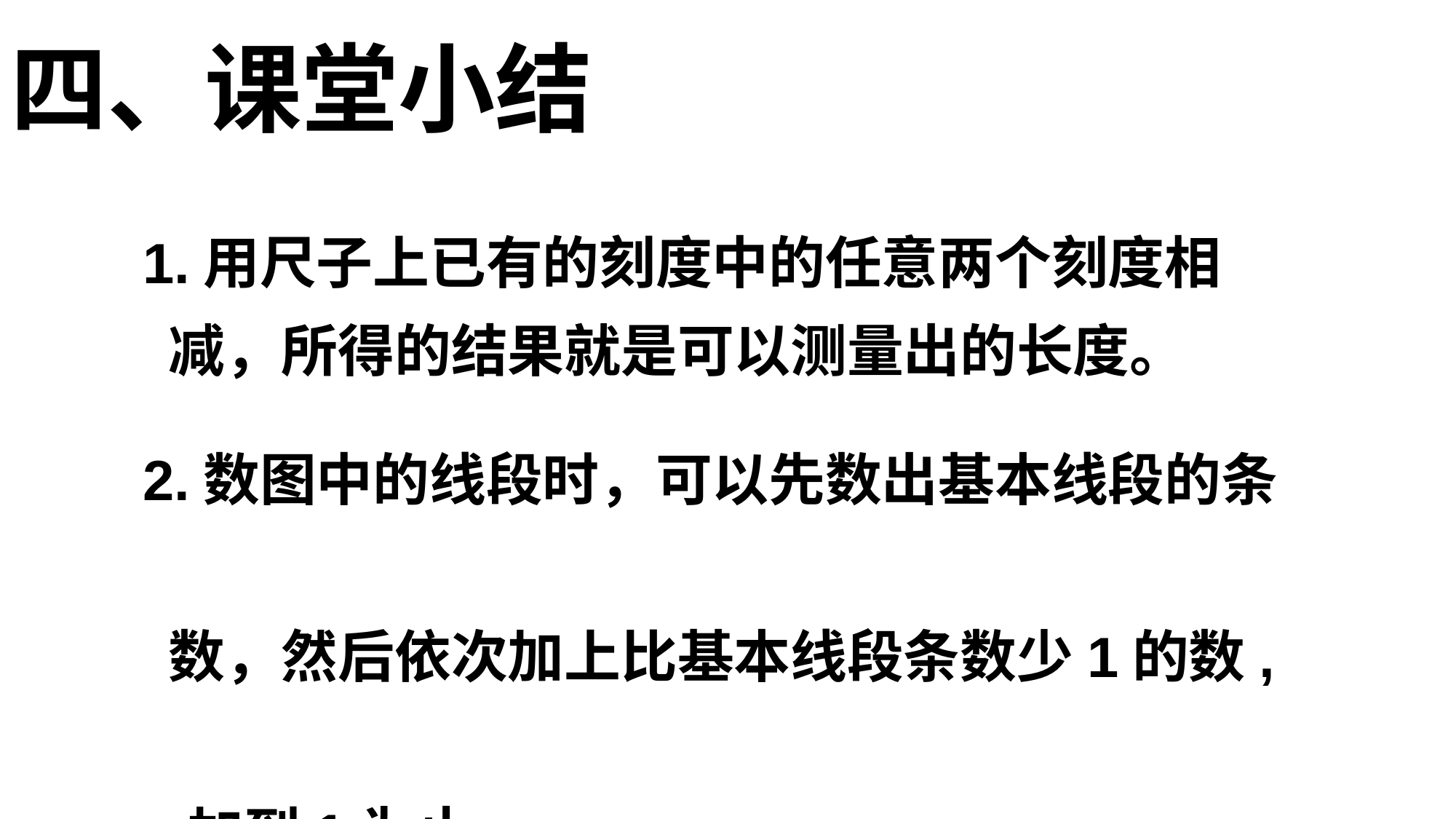

四、课堂小结
1.用尺子上已有的刻度中的任意两个刻度相
  减，所得的结果就是可以测量出的长度。
2.数图中的线段时，可以先数出基本线段的条
  数，然后依次加上比基本线段条数少1的数,
  加到1为止。